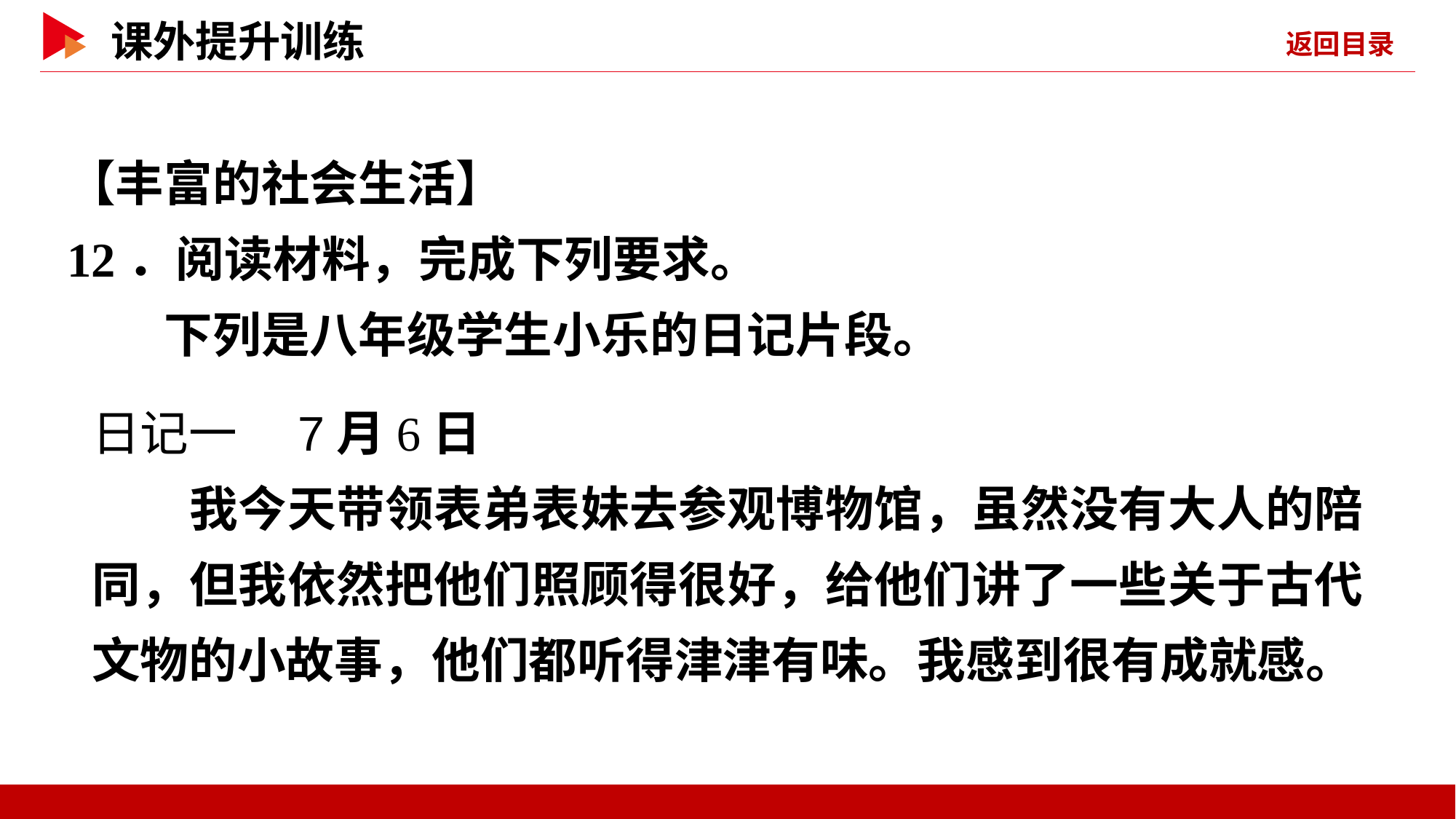

【丰富的社会生活】
12．阅读材料，完成下列要求。
　　下列是八年级学生小乐的日记片段。
日记一　7月6日
　　我今天带领表弟表妹去参观博物馆，虽然没有大人的陪同，但我依然把他们照顾得很好，给他们讲了一些关于古代文物的小故事，他们都听得津津有味。我感到很有成就感。